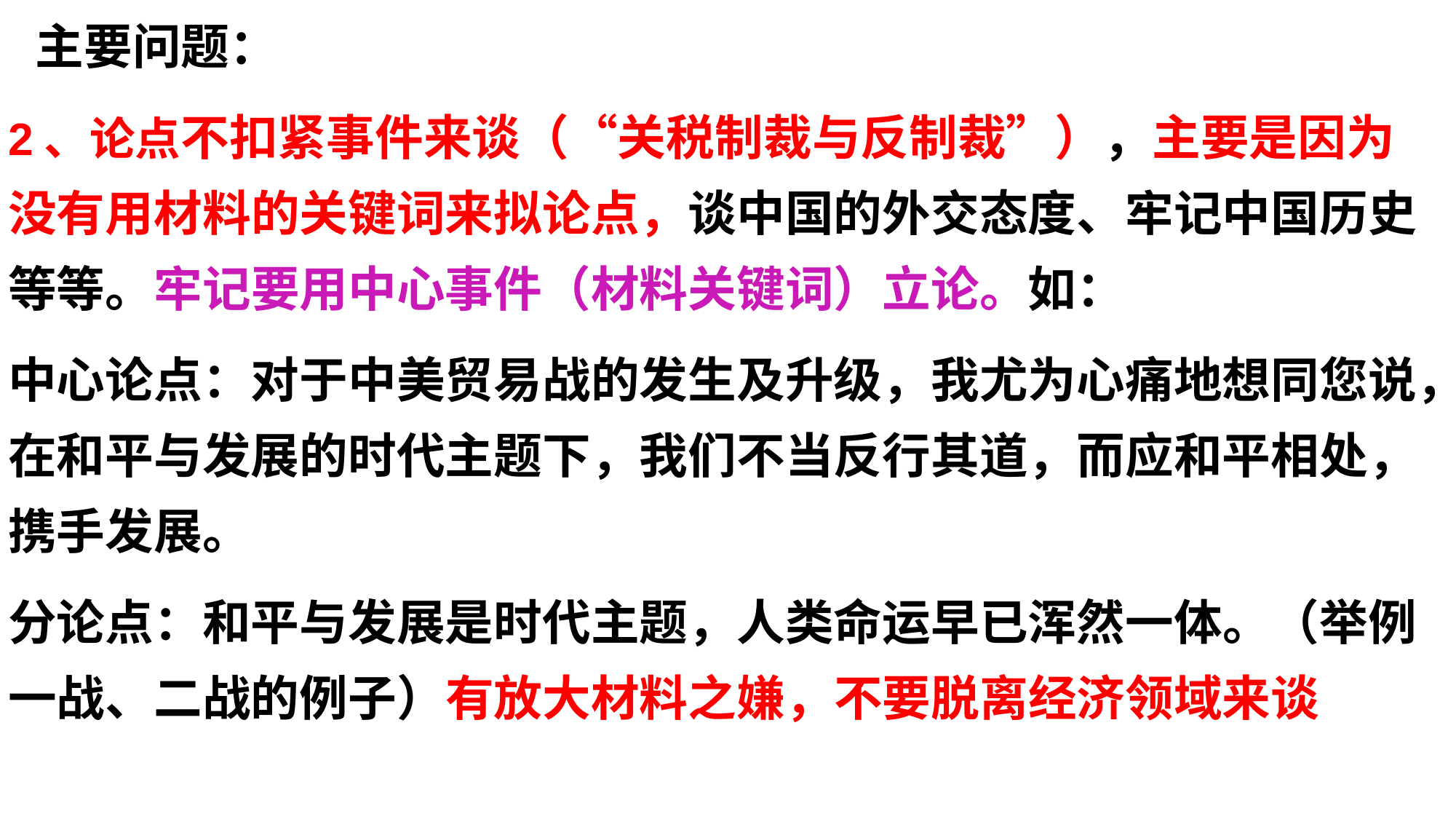

主要问题：
2、论点不扣紧事件来谈（“关税制裁与反制裁”），主要是因为没有用材料的关键词来拟论点，谈中国的外交态度、牢记中国历史等等。牢记要用中心事件（材料关键词）立论。如：
中心论点：对于中美贸易战的发生及升级，我尤为心痛地想同您说，在和平与发展的时代主题下，我们不当反行其道，而应和平相处，携手发展。
分论点：和平与发展是时代主题，人类命运早已浑然一体。（举例一战、二战的例子）有放大材料之嫌，不要脱离经济领域来谈